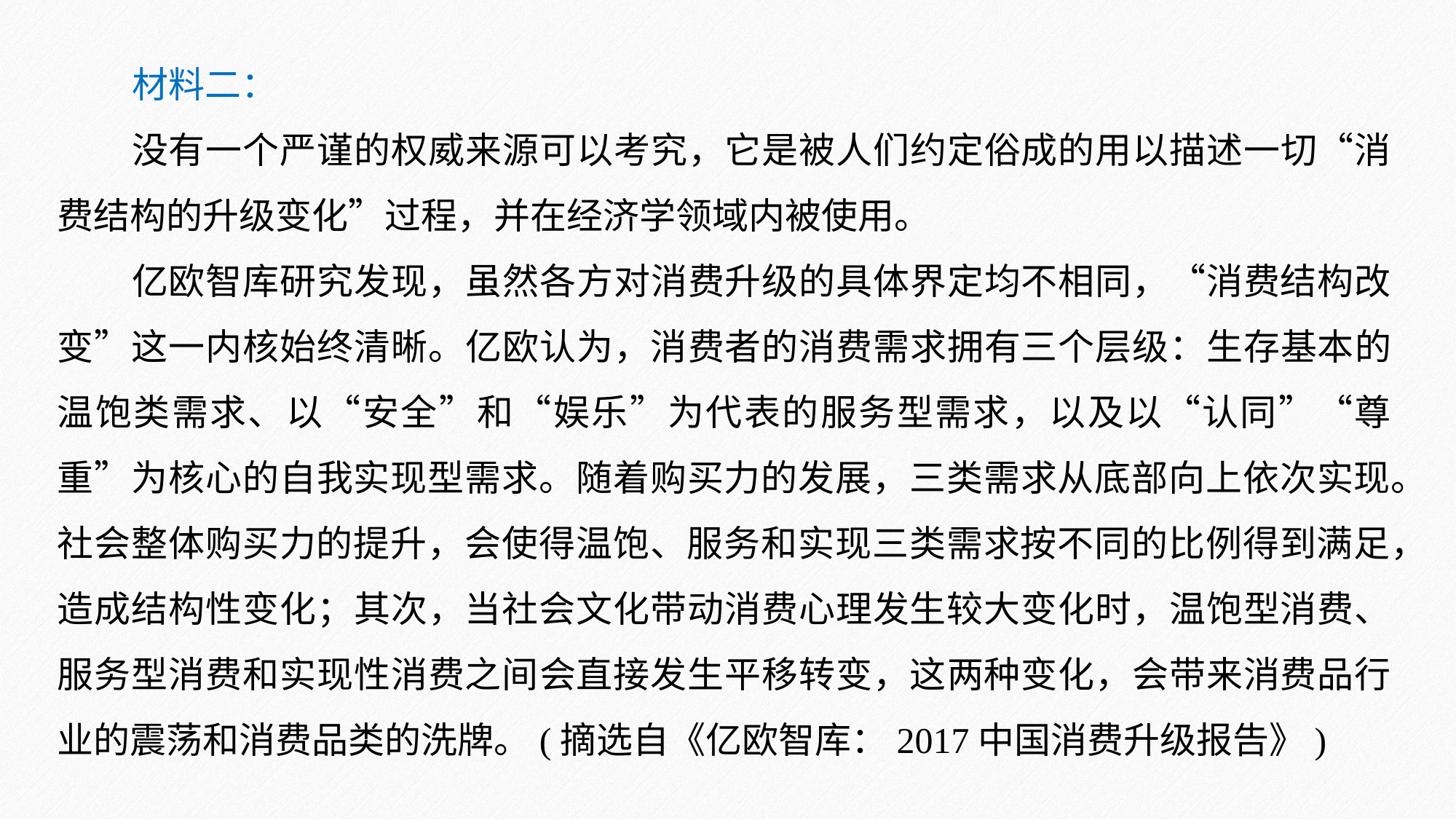

材料二：
没有一个严谨的权威来源可以考究，它是被人们约定俗成的用以描述一切“消费结构的升级变化”过程，并在经济学领域内被使用。
亿欧智库研究发现，虽然各方对消费升级的具体界定均不相同，“消费结构改变”这一内核始终清晰。亿欧认为，消费者的消费需求拥有三个层级：生存基本的温饱类需求、以“安全”和“娱乐”为代表的服务型需求，以及以“认同”“尊重”为核心的自我实现型需求。随着购买力的发展，三类需求从底部向上依次实现。社会整体购买力的提升，会使得温饱、服务和实现三类需求按不同的比例得到满足，造成结构性变化；其次，当社会文化带动消费心理发生较大变化时，温饱型消费、服务型消费和实现性消费之间会直接发生平移转变，这两种变化，会带来消费品行业的震荡和消费品类的洗牌。(摘选自《亿欧智库：2017中国消费升级报告》)